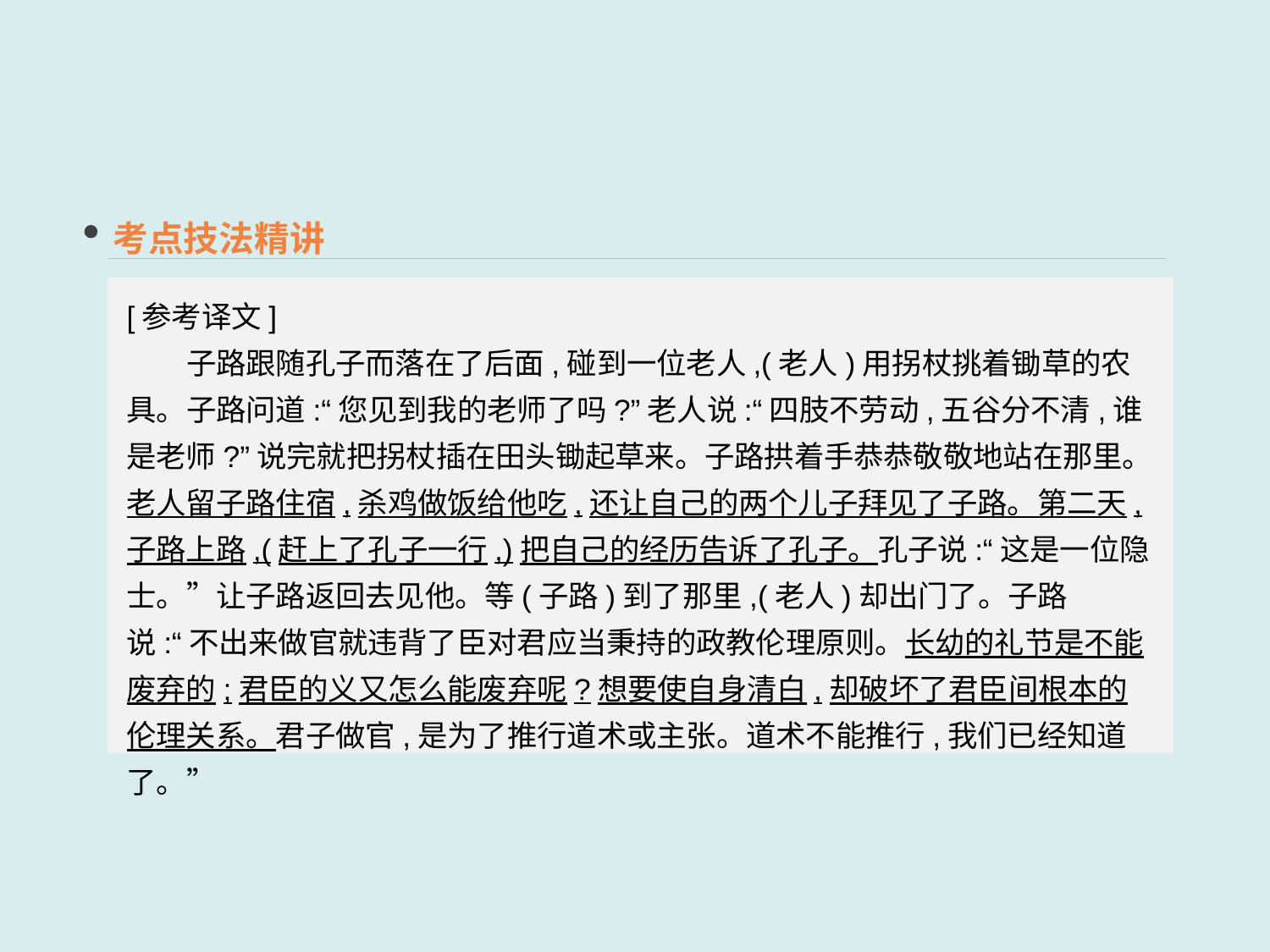

考点技法精讲

[参考译文]
　　子路跟随孔子而落在了后面,碰到一位老人,(老人)用拐杖挑着锄草的农具。子路问道:“您见到我的老师了吗?”老人说:“四肢不劳动,五谷分不清,谁是老师?”说完就把拐杖插在田头锄起草来。子路拱着手恭恭敬敬地站在那里。老人留子路住宿,杀鸡做饭给他吃,还让自己的两个儿子拜见了子路。第二天,子路上路,(赶上了孔子一行,)把自己的经历告诉了孔子。孔子说:“这是一位隐士。”让子路返回去见他。等(子路)到了那里,(老人)却出门了。子路说:“不出来做官就违背了臣对君应当秉持的政教伦理原则。长幼的礼节是不能废弃的;君臣的义又怎么能废弃呢?想要使自身清白,却破坏了君臣间根本的伦理关系。君子做官,是为了推行道术或主张。道术不能推行,我们已经知道了。”